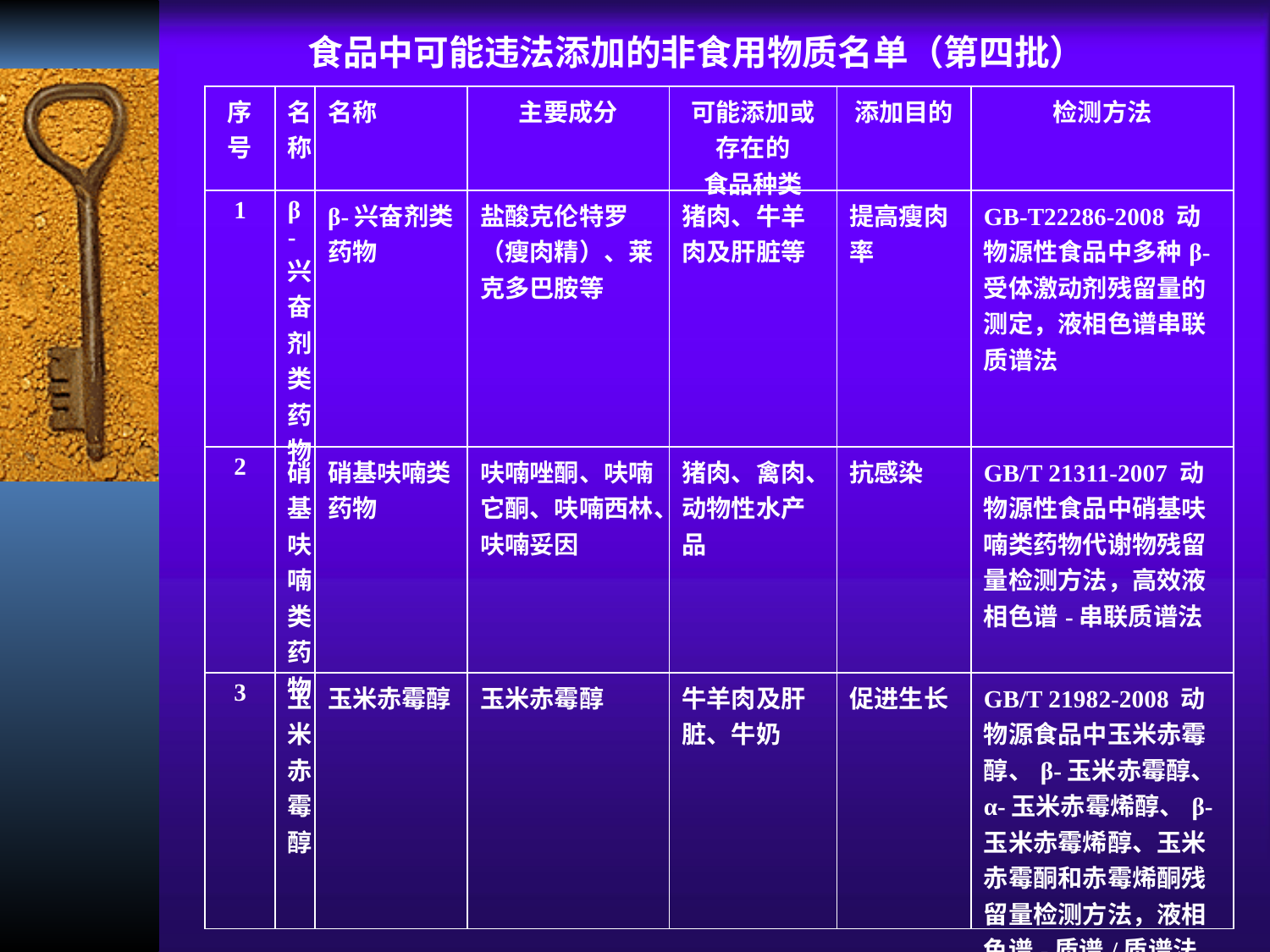

食品中可能违法添加的非食用物质名单（第四批）

| 序号 | 名称 | 名称 | 主要成分 | 可能添加或存在的 食品种类 | 添加目的 | 检测方法 |
| --- | --- | --- | --- | --- | --- | --- |
| 1 | β-兴奋剂类药物 | β-兴奋剂类药物 | 盐酸克伦特罗（瘦肉精）、莱克多巴胺等 | 猪肉、牛羊肉及肝脏等 | 提高瘦肉率 | GB-T22286-2008 动物源性食品中多种β-受体激动剂残留量的测定，液相色谱串联质谱法 |
| 2 | 硝基呋喃类药物 | 硝基呋喃类药物 | 呋喃唑酮、呋喃它酮、呋喃西林、呋喃妥因 | 猪肉、禽肉、动物性水产品 | 抗感染 | GB/T 21311-2007 动物源性食品中硝基呋喃类药物代谢物残留量检测方法，高效液相色谱-串联质谱法 |
| 3 | 玉米赤霉醇 | 玉米赤霉醇 | 玉米赤霉醇 | 牛羊肉及肝脏、牛奶 | 促进生长 | GB/T 21982-2008 动物源食品中玉米赤霉醇、β-玉米赤霉醇、α-玉米赤霉烯醇、β-玉米赤霉烯醇、玉米赤霉酮和赤霉烯酮残留量检测方法，液相色谱-质谱/质谱法 |